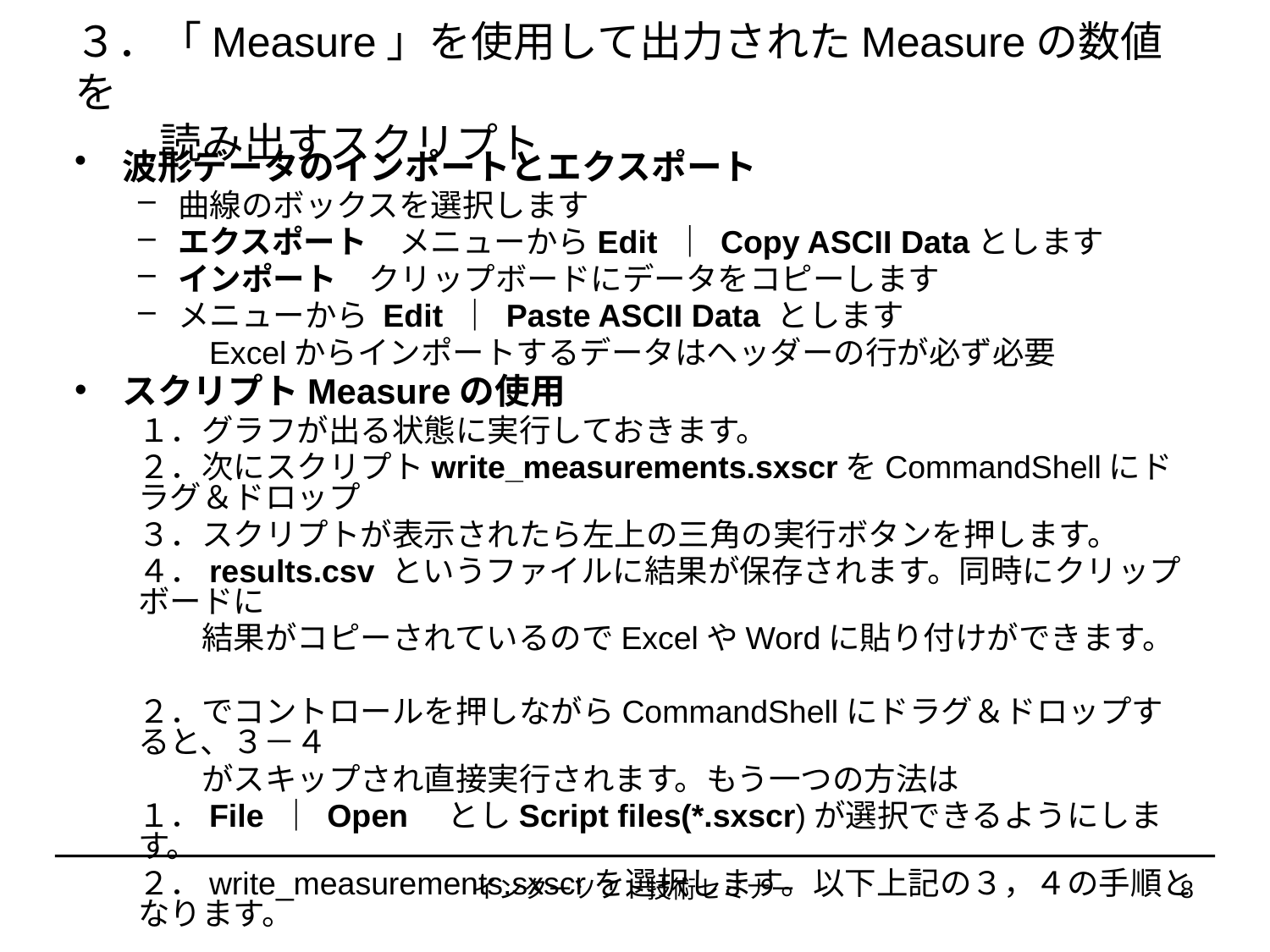

# ３．「Measure」を使用して出力されたMeasureの数値を 　　読み出すスクリプト
波形データのインポートとエクスポート
曲線のボックスを選択します
エクスポート　メニューからEdit ｜ Copy ASCII Dataとします
インポート　クリップボードにデータをコピーします
メニューから Edit ｜ Paste ASCII Data とします
　　Excelからインポートするデータはヘッダーの行が必ず必要
スクリプトMeasureの使用
１．グラフが出る状態に実行しておきます。
２．次にスクリプトwrite_measurements.sxscrをCommandShellにドラグ＆ドロップ
３．スクリプトが表示されたら左上の三角の実行ボタンを押します。
４．results.csv というファイルに結果が保存されます。同時にクリップボードに
　　結果がコピーされているのでExcelやWordに貼り付けができます。

２．でコントロールを押しながらCommandShellにドラグ＆ドロップすると、３－４
　　がスキップされ直接実行されます。もう一つの方法は
１．File ｜ Open　としScript files(*.sxscr)が選択できるようにします。
２．write_measurements.sxscrを選択します。以下上記の３，４の手順となります。

インターソフト技術セミナー
8